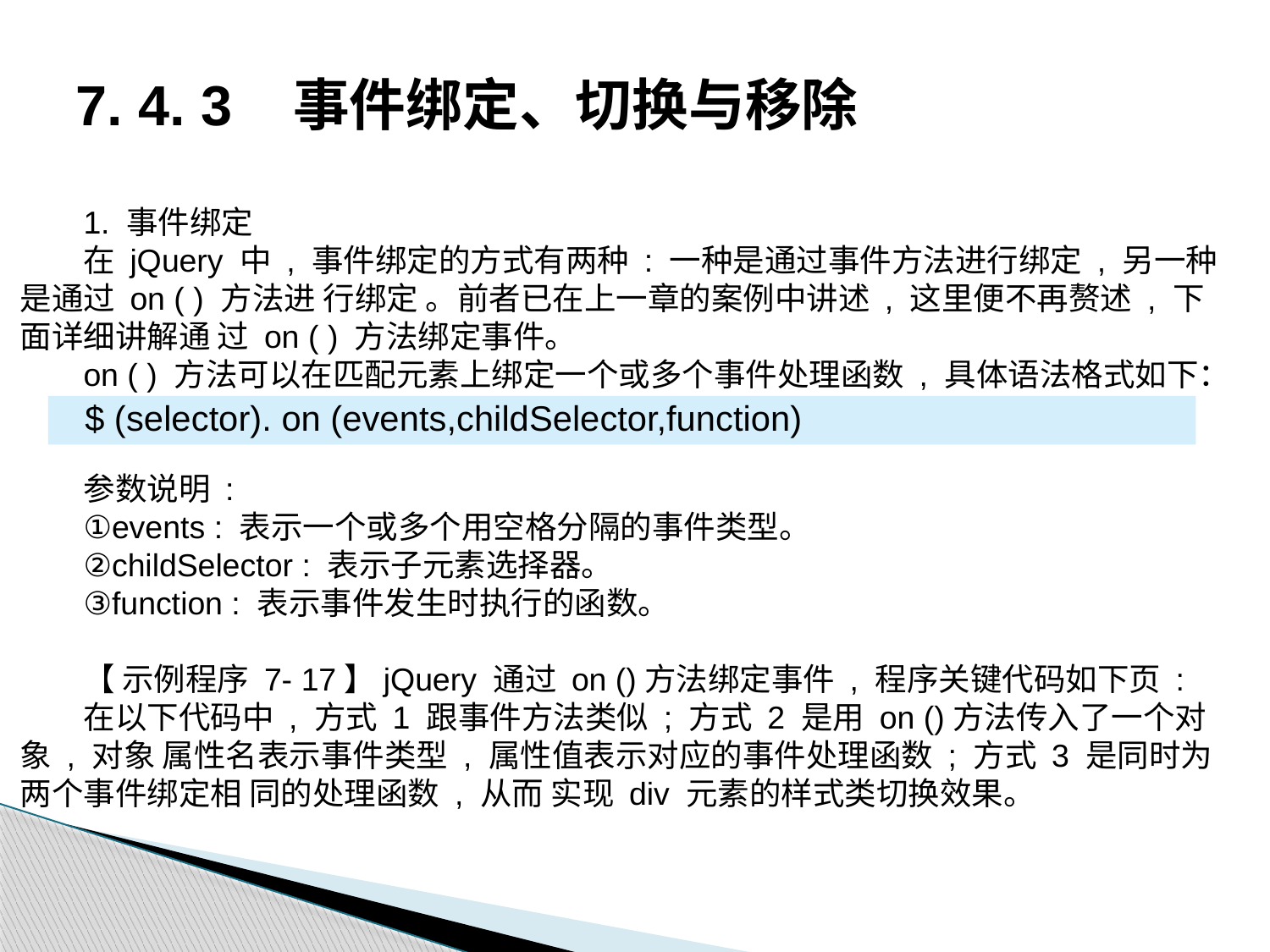

# 7. 4. 3   事件绑定、切换与移除
1. 事件绑定
在 jQuery 中 , 事件绑定的方式有两种 : 一种是通过事件方法进行绑定 , 另一种是通过 on ( ) 方法进 行绑定 。前者已在上一章的案例中讲述 , 这里便不再赘述 , 下面详细讲解通 过 on ( ) 方法绑定事件。
on ( ) 方法可以在匹配元素上绑定一个或多个事件处理函数 , 具体语法格式如下：

参数说明 :
①events : 表示一个或多个用空格分隔的事件类型。
②childSelector : 表示子元素选择器。
③function : 表示事件发生时执行的函数。

【 示例程序 7- 17】jQuery 通过 on ()方法绑定事件 , 程序关键代码如下页 :
在以下代码中 , 方式 1 跟事件方法类似 ; 方式 2 是用 on ()方法传入了一个对象 , 对象 属性名表示事件类型 , 属性值表示对应的事件处理函数 ; 方式 3 是同时为两个事件绑定相 同的处理函数 , 从而 实现 div 元素的样式类切换效果。
$ (selector). on (events,childSelector,function)